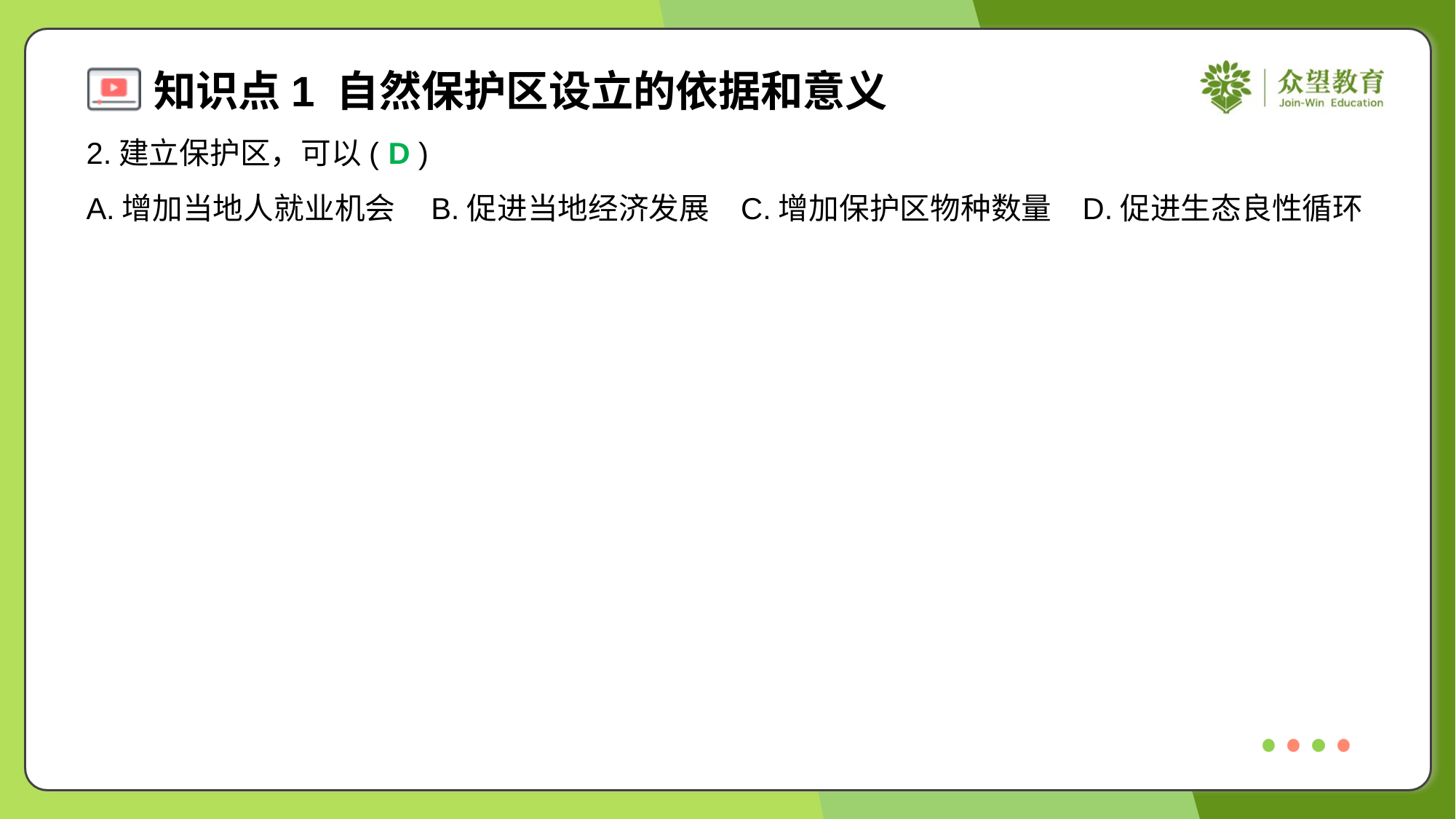

2.建立保护区，可以(     )
D
A.增加当地人就业机会	B.促进当地经济发展	C.增加保护区物种数量	D.促进生态良性循环